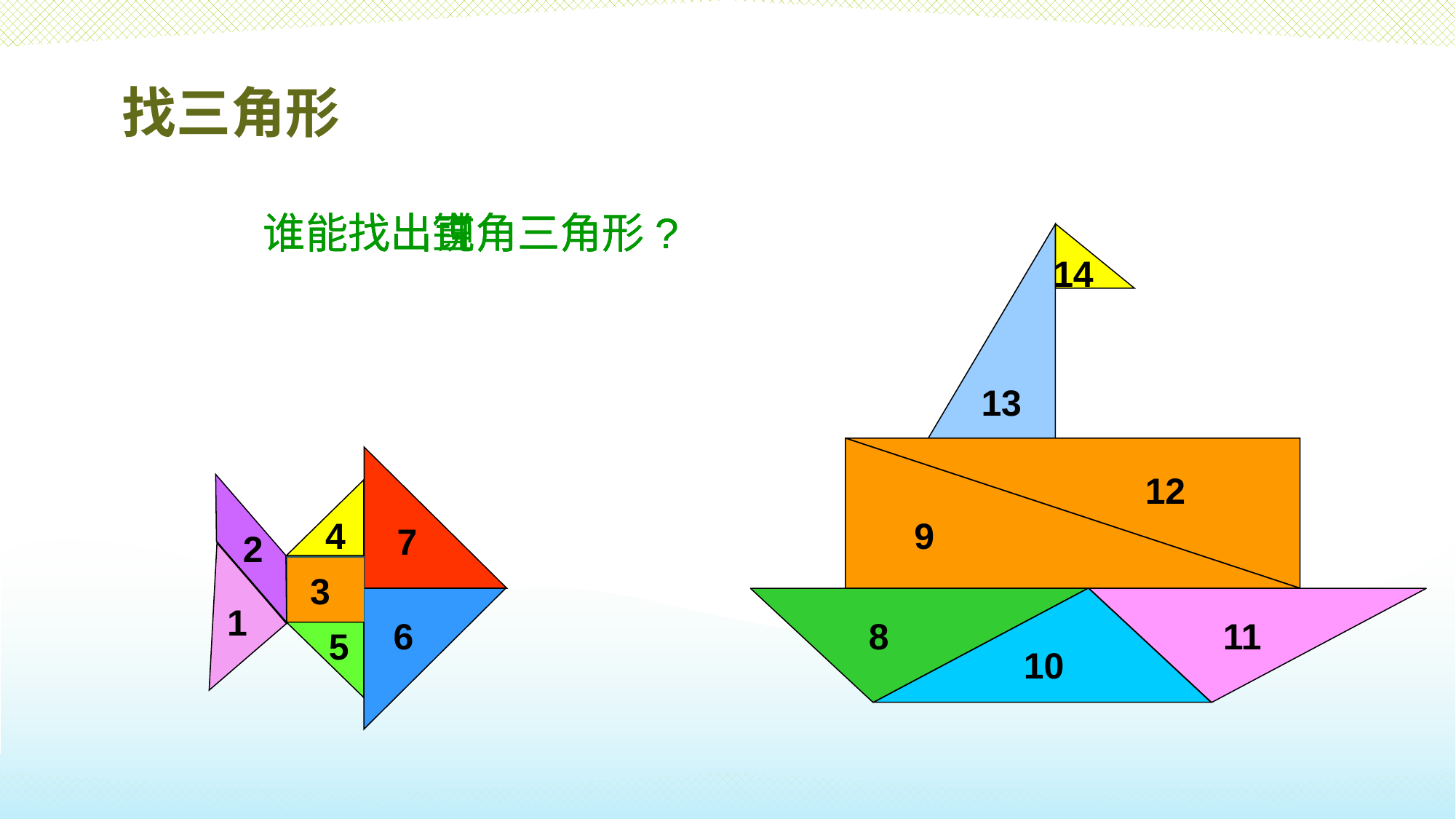

找三角形
谁能找出钝角三角形?
谁能找出锐角三角形?
谁能找出直角三角形?

14
13
12
9
11
8
10

4
7
2
3
1
6
5